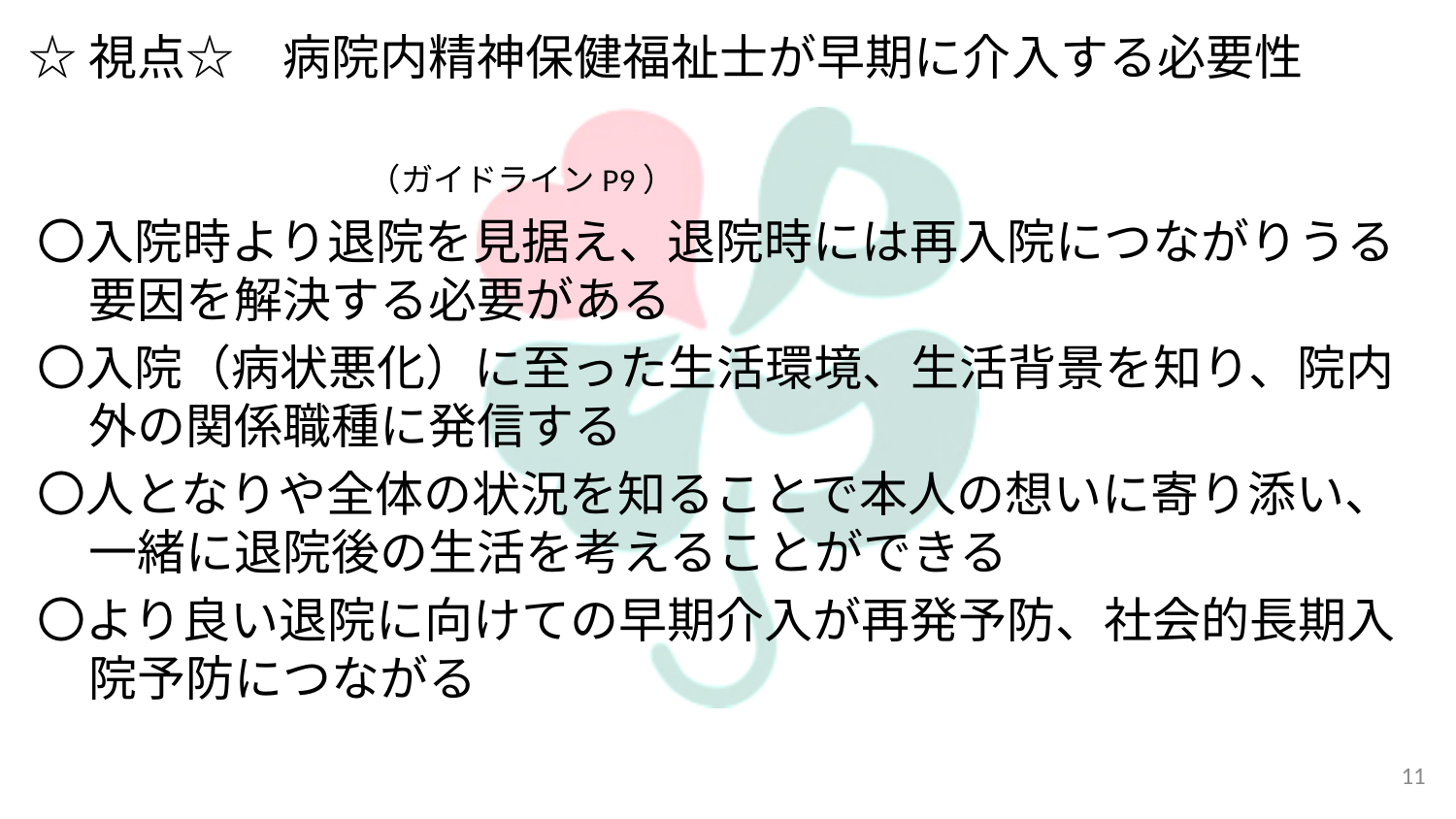

# ☆視点☆　病院内精神保健福祉士が早期に介入する必要性 　　　　　　　　　　　　　　　　　　　　　　　　　　　　　　　　　　　（ガイドラインP9）
〇入院時より退院を見据え、退院時には再入院につながりうる要因を解決する必要がある
〇入院（病状悪化）に至った生活環境、生活背景を知り、院内外の関係職種に発信する
〇人となりや全体の状況を知ることで本人の想いに寄り添い、一緒に退院後の生活を考えることができる
〇より良い退院に向けての早期介入が再発予防、社会的長期入院予防につながる
11